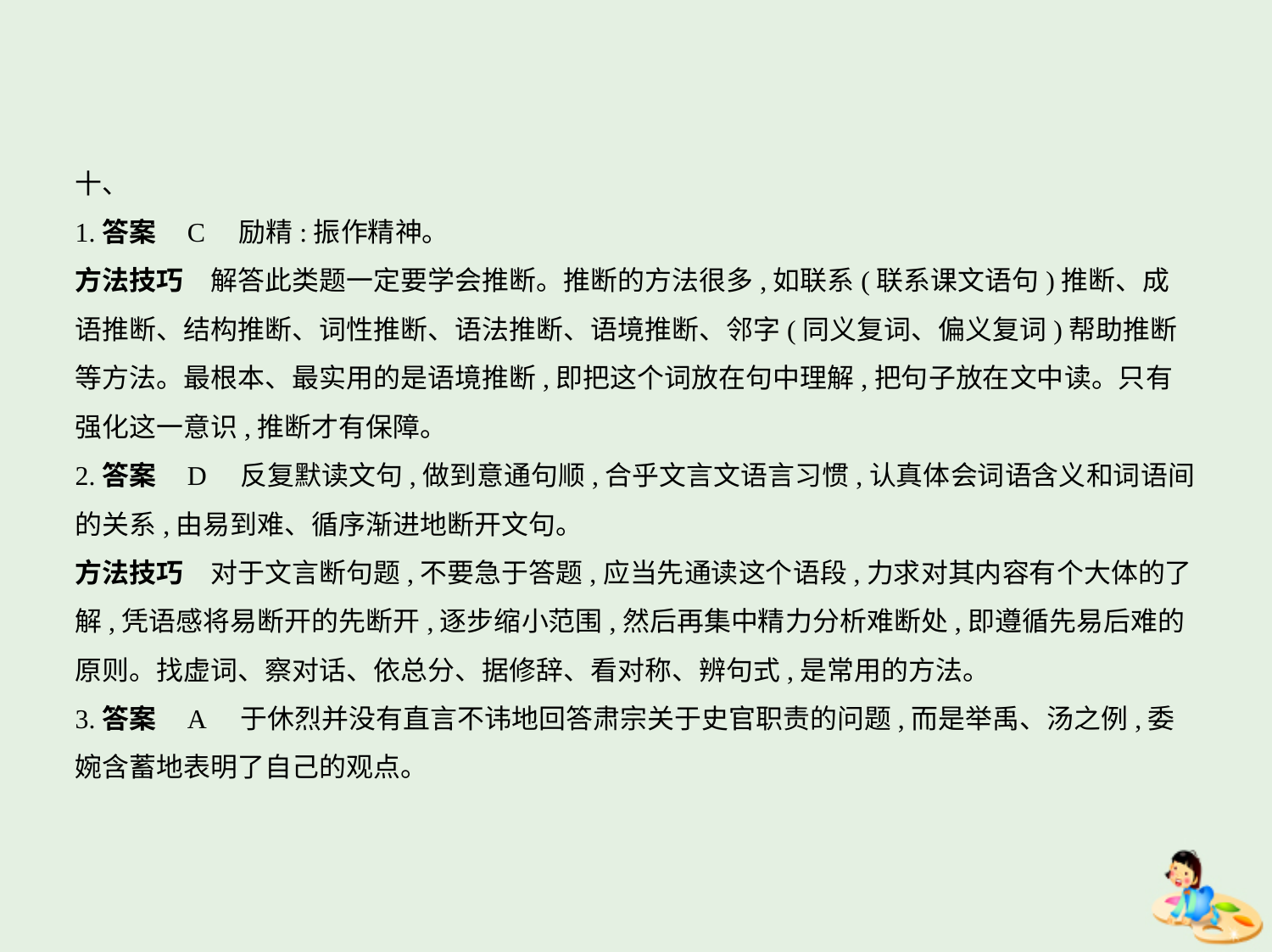

十、
1.答案    C　励精:振作精神。
方法技巧　解答此类题一定要学会推断。推断的方法很多,如联系(联系课文语句)推断、成
语推断、结构推断、词性推断、语法推断、语境推断、邻字(同义复词、偏义复词)帮助推断
等方法。最根本、最实用的是语境推断,即把这个词放在句中理解,把句子放在文中读。只有
强化这一意识,推断才有保障。
2.答案    D　反复默读文句,做到意通句顺,合乎文言文语言习惯,认真体会词语含义和词语间
的关系,由易到难、循序渐进地断开文句。
方法技巧　对于文言断句题,不要急于答题,应当先通读这个语段,力求对其内容有个大体的了
解,凭语感将易断开的先断开,逐步缩小范围,然后再集中精力分析难断处,即遵循先易后难的
原则。找虚词、察对话、依总分、据修辞、看对称、辨句式,是常用的方法。
3.答案    A　于休烈并没有直言不讳地回答肃宗关于史官职责的问题,而是举禹、汤之例,委
婉含蓄地表明了自己的观点。